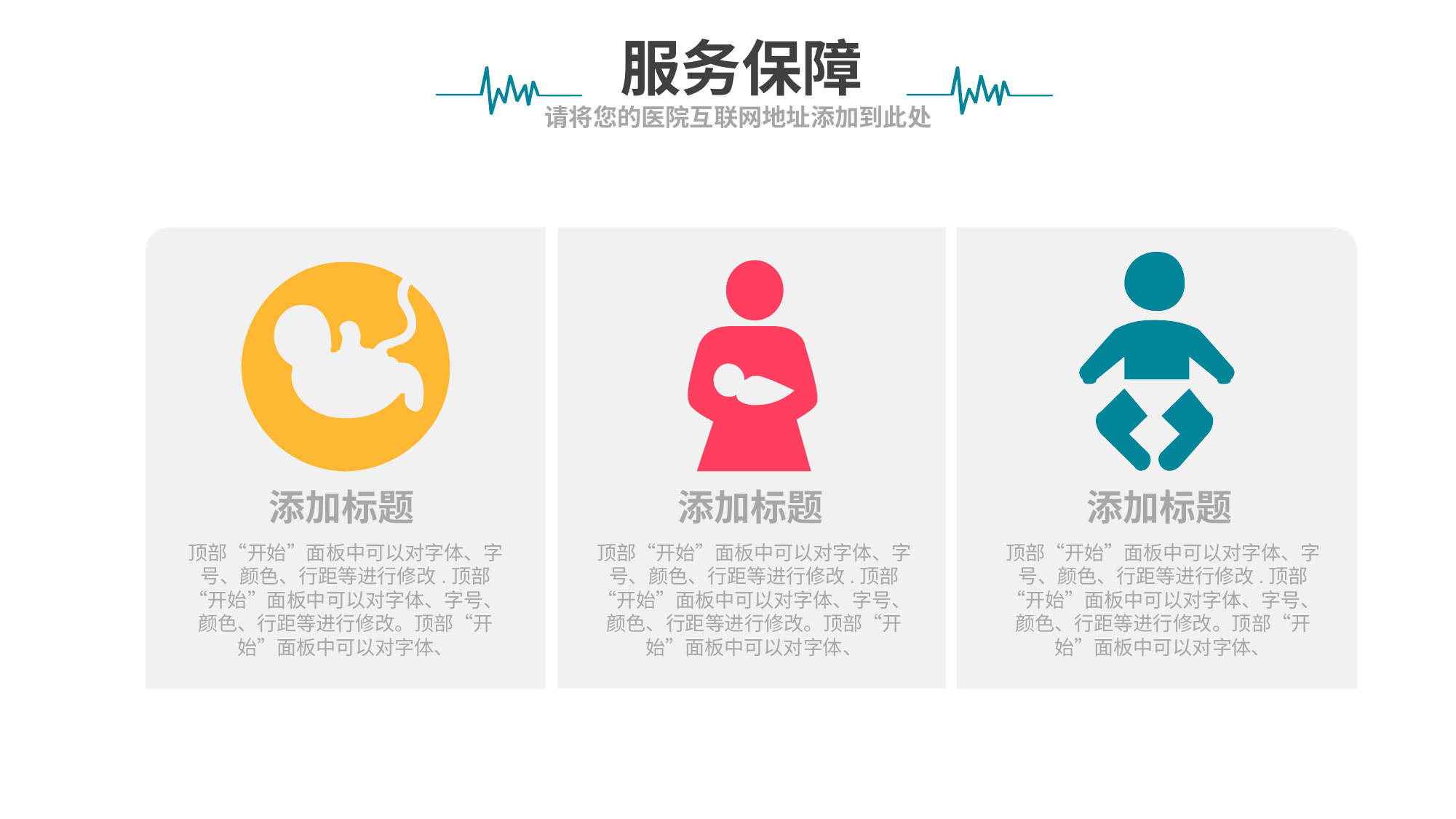

服务保障

请将您的医院互联网地址添加到此处

添加标题
顶部“开始”面板中可以对字体、字号、颜色、行距等进行修改.顶部“开始”面板中可以对字体、字号、颜色、行距等进行修改。顶部“开始”面板中可以对字体、

添加标题
顶部“开始”面板中可以对字体、字号、颜色、行距等进行修改.顶部“开始”面板中可以对字体、字号、颜色、行距等进行修改。顶部“开始”面板中可以对字体、

添加标题
顶部“开始”面板中可以对字体、字号、颜色、行距等进行修改.顶部“开始”面板中可以对字体、字号、颜色、行距等进行修改。顶部“开始”面板中可以对字体、
19